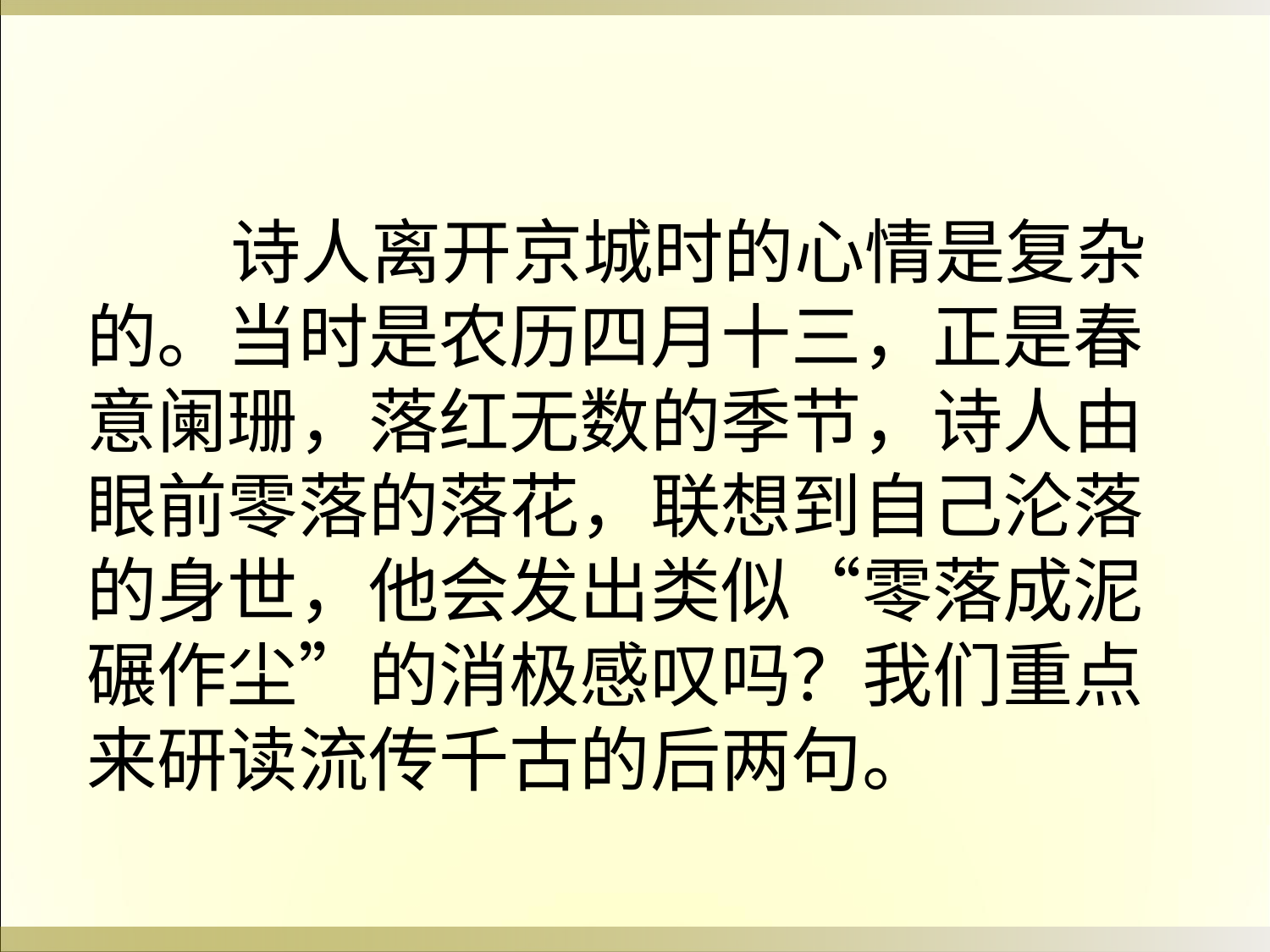

诗人离开京城时的心情是复杂的。当时是农历四月十三，正是春意阑珊，落红无数的季节，诗人由眼前零落的落花，联想到自己沦落的身世，他会发出类似“零落成泥碾作尘”的消极感叹吗？我们重点来研读流传千古的后两句。